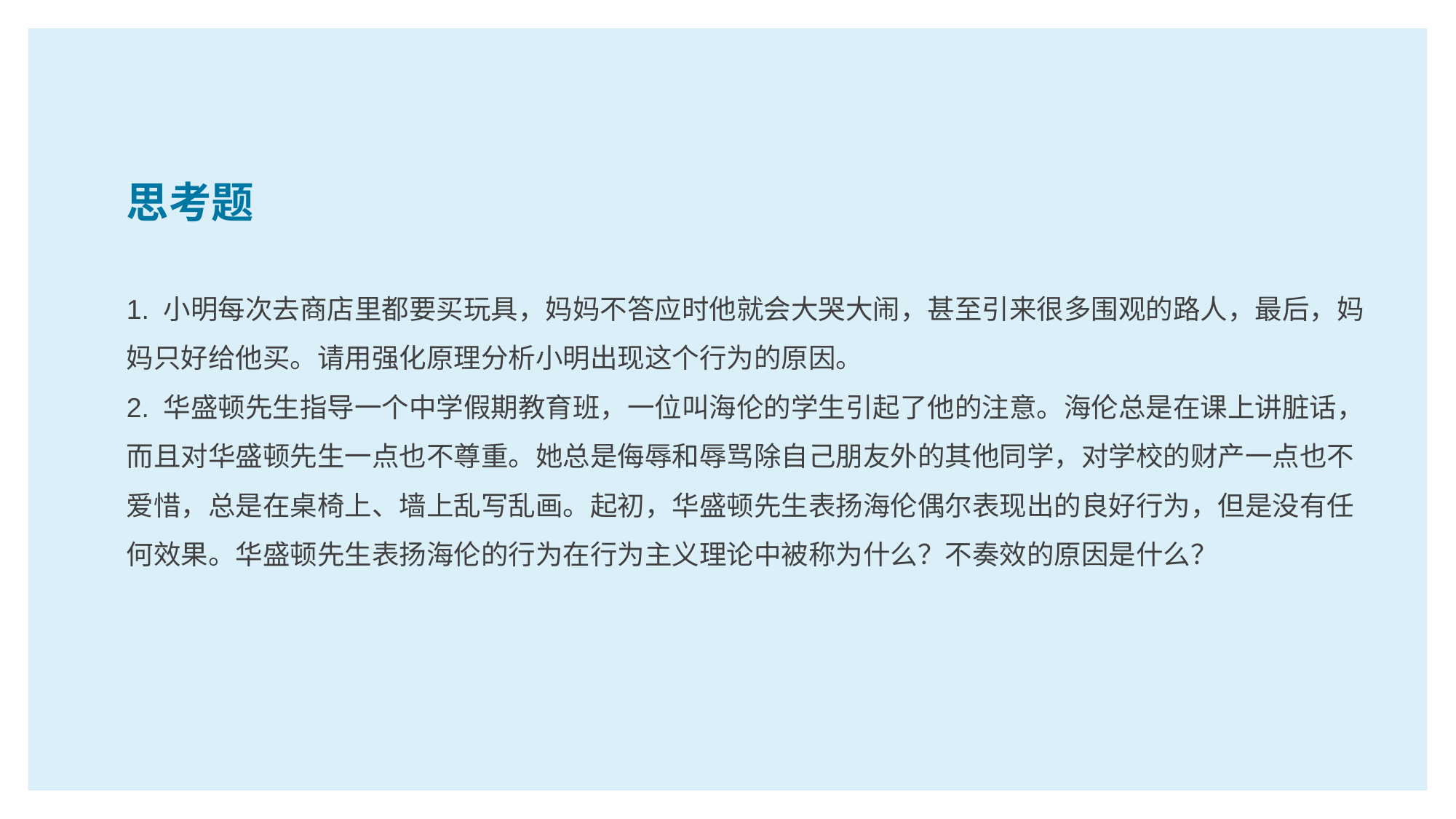

思考题

1. 小明每次去商店里都要买玩具，妈妈不答应时他就会大哭大闹，甚至引来很多围观的路人，最后，妈妈只好给他买。请用强化原理分析小明出现这个行为的原因。
2. 华盛顿先生指导一个中学假期教育班，一位叫海伦的学生引起了他的注意。海伦总是在课上讲脏话，而且对华盛顿先生一点也不尊重。她总是侮辱和辱骂除自己朋友外的其他同学，对学校的财产一点也不爱惜，总是在桌椅上、墙上乱写乱画。起初，华盛顿先生表扬海伦偶尔表现出的良好行为，但是没有任何效果。华盛顿先生表扬海伦的行为在行为主义理论中被称为什么？不奏效的原因是什么？